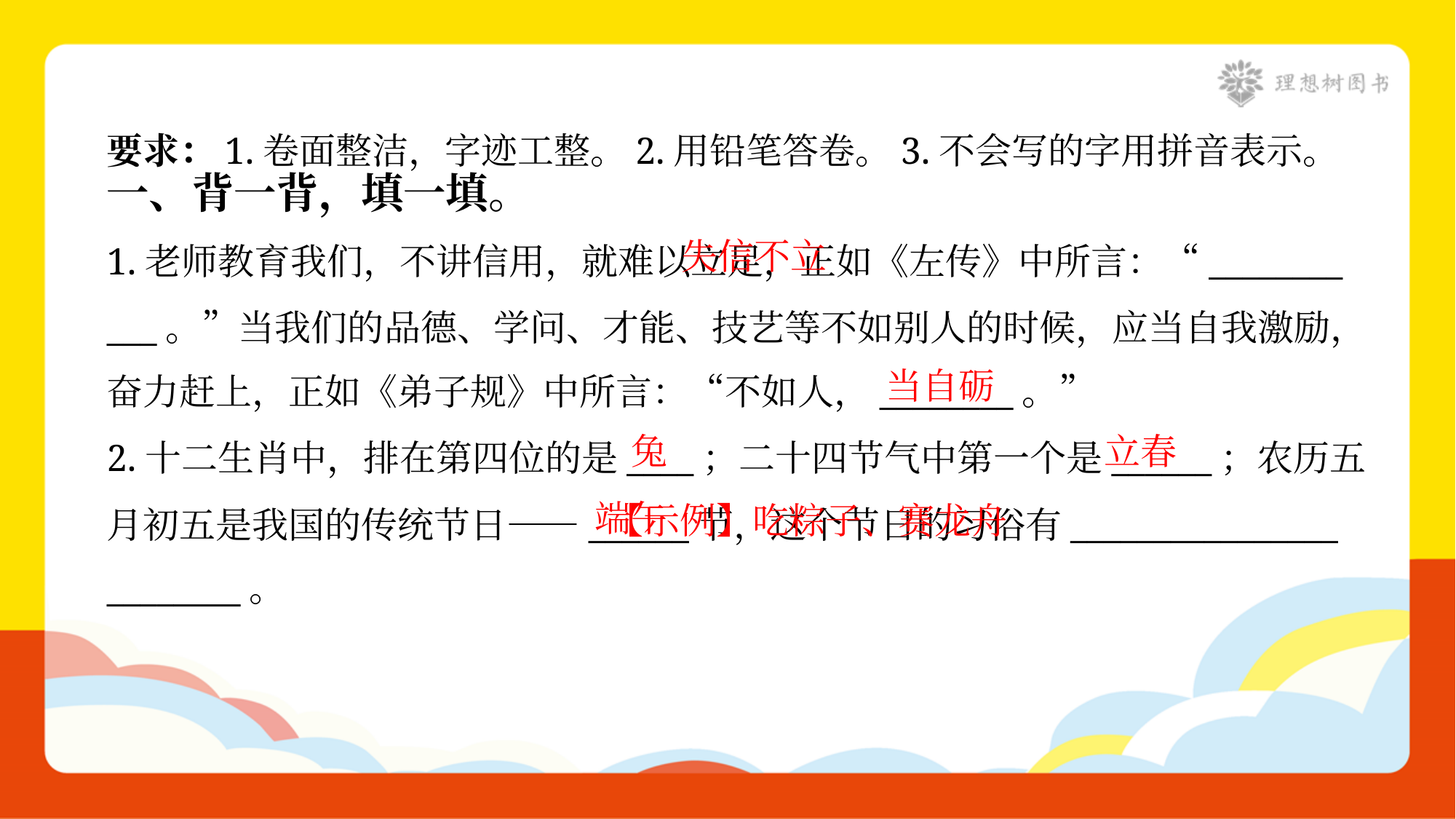

要求：1.卷面整洁，字迹工整。2.用铅笔答卷。3.不会写的字用拼音表示。
一、背一背，填一填。
                                                             失信不立
1.老师教育我们，不讲信用，就难以立足，正如《左传》中所言：“________
___。”当我们的品德、学问、才能、技艺等不如别人的时候，应当自我激励，
奋力赶上，正如《弟子规》中所言：“不如人，________。”
当自砺
兔
立春
2.十二生肖中，排在第四位的是____；二十四节气中第一个是______；农历五
月初五是我国的传统节日——______节，这个节日的习俗有________________
________。
                                                     【示例】吃粽子、赛龙舟
端午